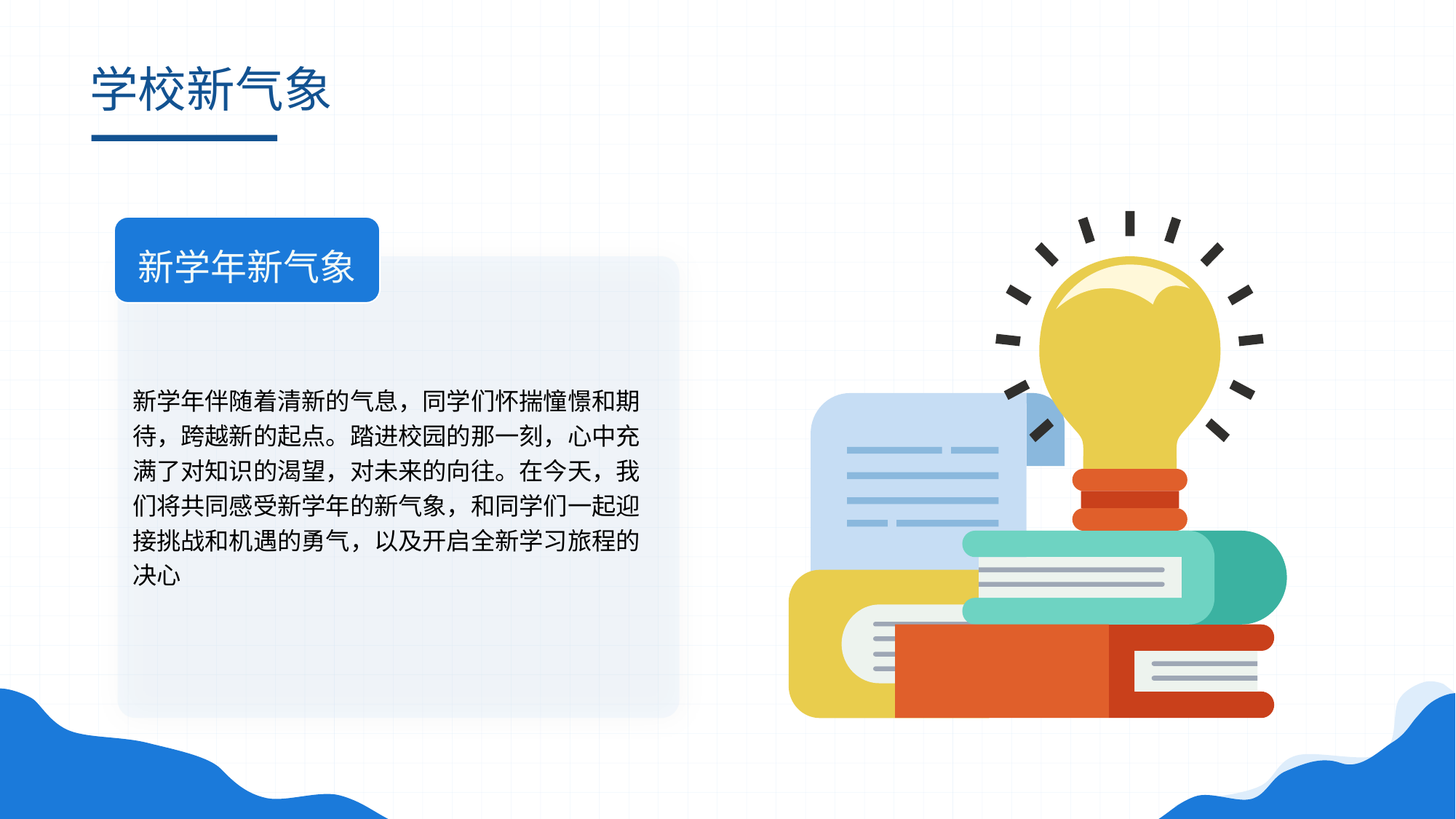

# 学校新气象

新学年新气象

新学年伴随着清新的气息，同学们怀揣憧憬和期待，跨越新的起点。踏进校园的那一刻，心中充满了对知识的渴望，对未来的向往。在今天，我们将共同感受新学年的新气象，和同学们一起迎接挑战和机遇的勇气，以及开启全新学习旅程的决心